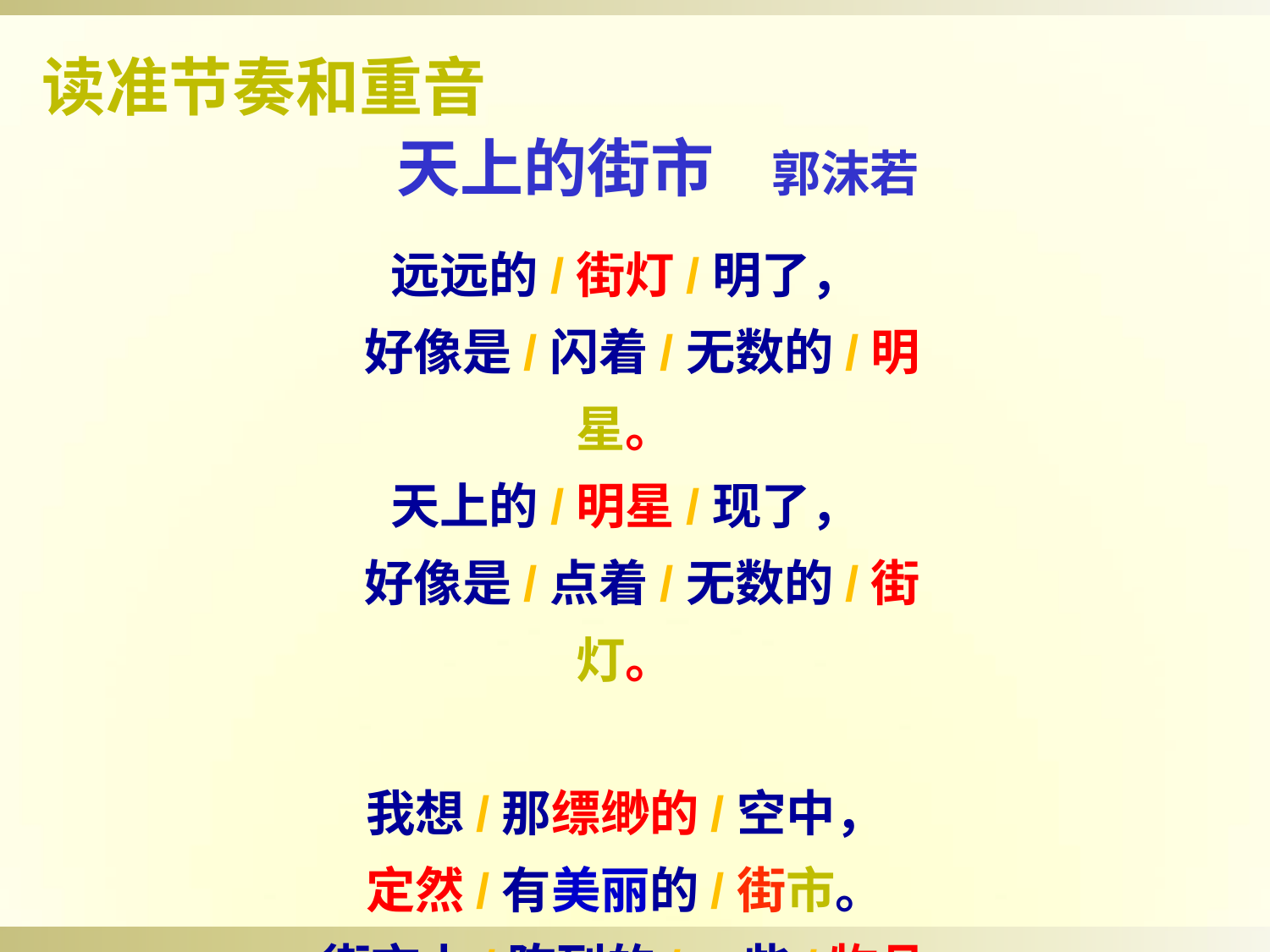

读准节奏和重音
天上的街市    郭沫若
远远的/街灯/明了，
  好像是/闪着/无数的/明星。
天上的/明星/现了，
  好像是/点着/无数的/街灯。

我想/那缥缈的/空中，
定然/有美丽的/街市。
街市上/陈列的/一些/物品，
定然是/世上/没有的/珍奇。